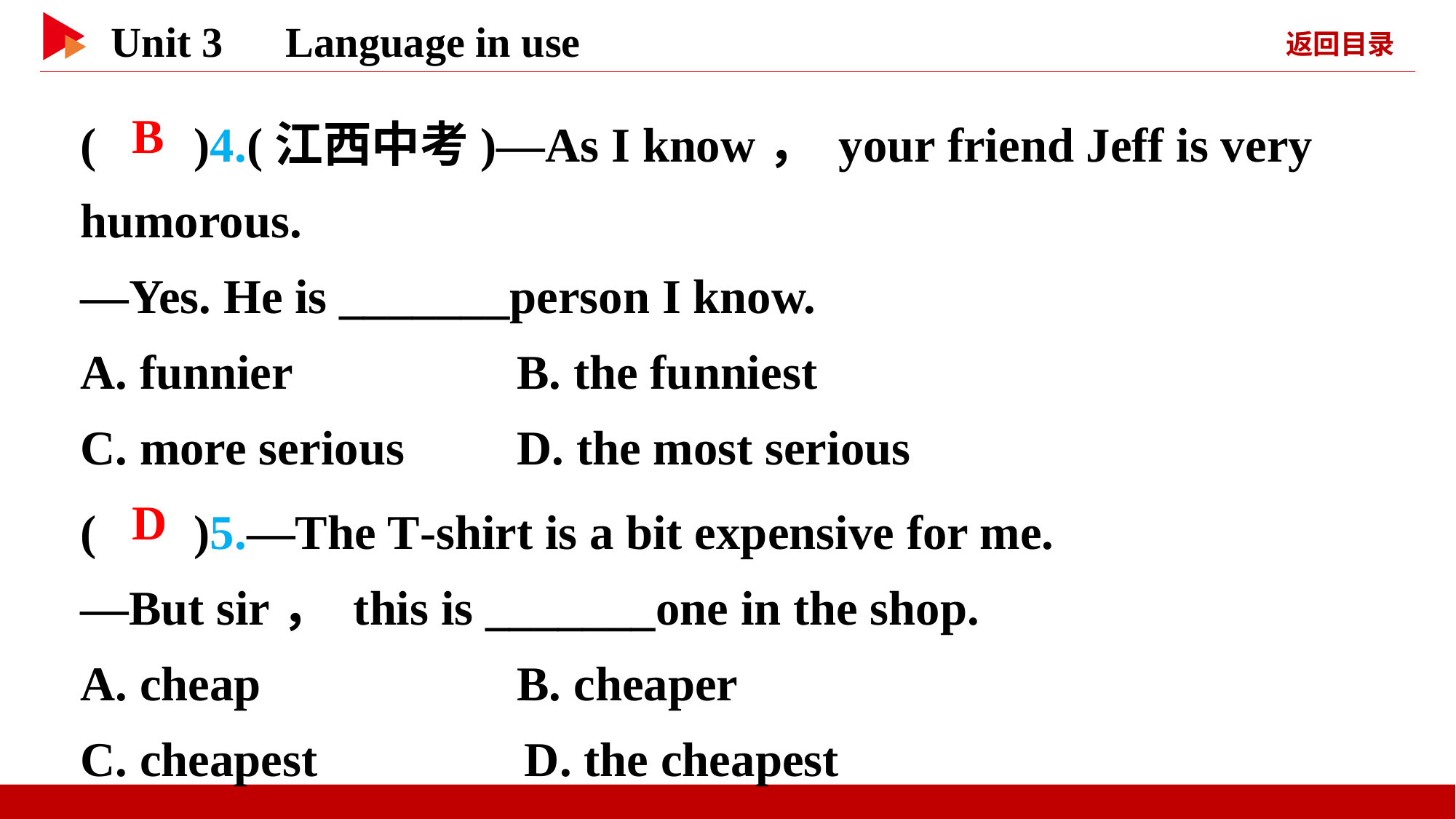

(        )4.(江西中考)—As I know， your friend Jeff is very humorous.
—Yes. He is _______person I know.
A. funnier			B. the funniest
C. more serious		D. the most serious
   B
(        )5.—The T-shirt is a bit expensive for me.
—But sir， this is _______one in the shop.
A. cheap               	B. cheaper
C. cheapest                 D. the cheapest
   D